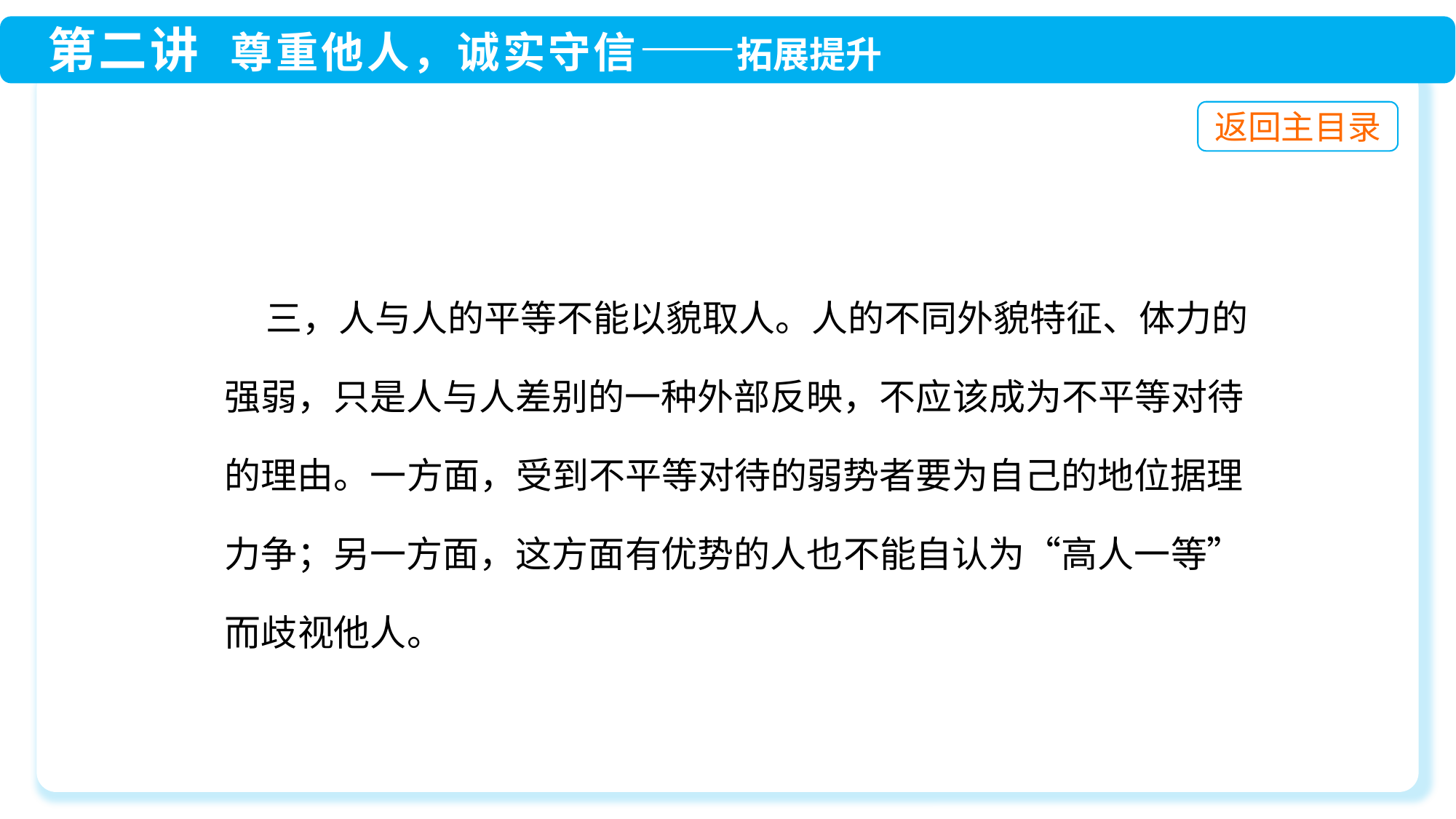

三，人与人的平等不能以貌取人。人的不同外貌特征、体力的强弱，只是人与人差别的一种外部反映，不应该成为不平等对待的理由。一方面，受到不平等对待的弱势者要为自己的地位据理力争；另一方面，这方面有优势的人也不能自认为“高人一等”而歧视他人。